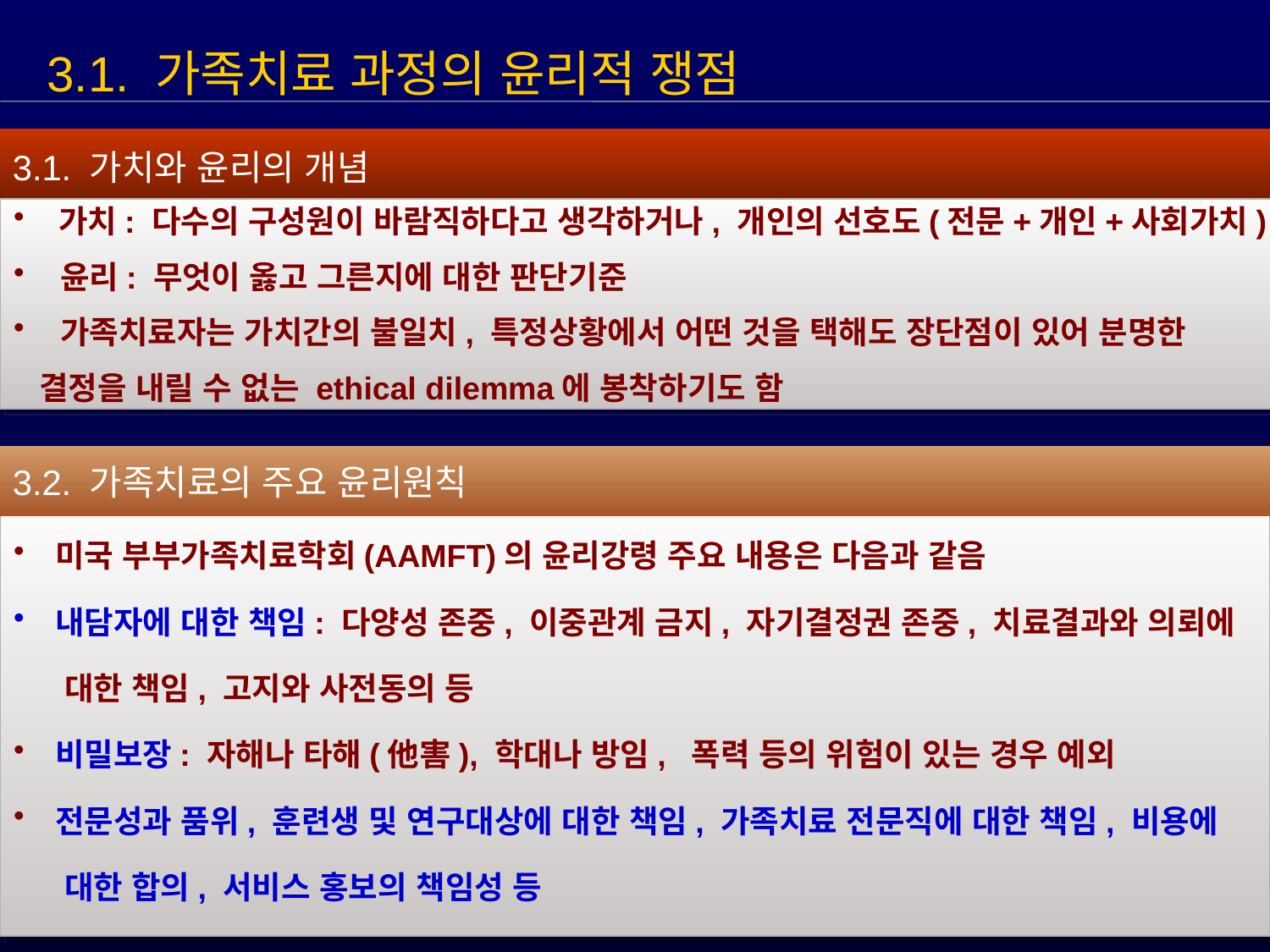

3.1. 가족치료 과정의 윤리적 쟁점

3.1. 가치와 윤리의 개념
 가치: 다수의 구성원이 바람직하다고 생각하거나, 개인의 선호도(전문+개인+사회가치)
 윤리: 무엇이 옳고 그른지에 대한 판단기준
 가족치료자는 가치간의 불일치, 특정상황에서 어떤 것을 택해도 장단점이 있어 분명한
  결정을 내릴 수 없는 ethical dilemma에 봉착하기도 함
3.2. 가족치료의 주요 윤리원칙
 미국 부부가족치료학회(AAMFT)의 윤리강령 주요 내용은 다음과 같음
 내담자에 대한 책임: 다양성 존중, 이중관계 금지, 자기결정권 존중, 치료결과와 의뢰에
  대한 책임, 고지와 사전동의 등
 비밀보장: 자해나 타해(他害), 학대나 방임,  폭력 등의 위험이 있는 경우 예외
 전문성과 품위, 훈련생 및 연구대상에 대한 책임, 가족치료 전문직에 대한 책임, 비용에
  대한 합의, 서비스 홍보의 책임성 등